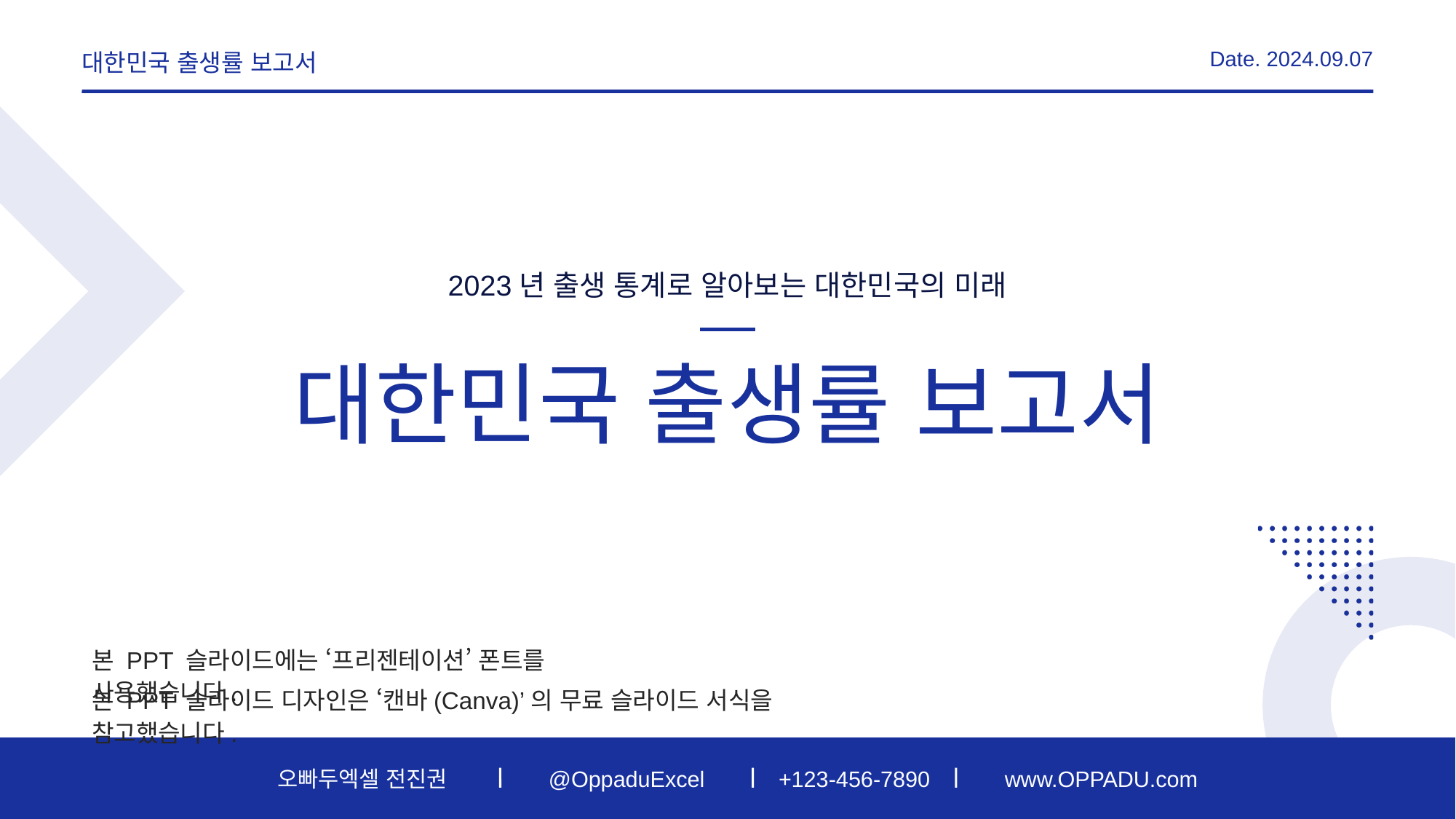

Date. 2024.09.07
대한민국 출생률 보고서

2023년 출생 통계로 알아보는 대한민국의 미래

대한민국 출생률 보고서

본 PPT 슬라이드에는 ‘프리젠테이션’ 폰트를 사용했습니다.
본 PPT 슬라이드 디자인은 ‘캔바(Canva)’의 무료 슬라이드 서식을 참고했습니다.

오빠두엑셀 전진권
@OppaduExcel
+123-456-7890
www.OPPADU.com